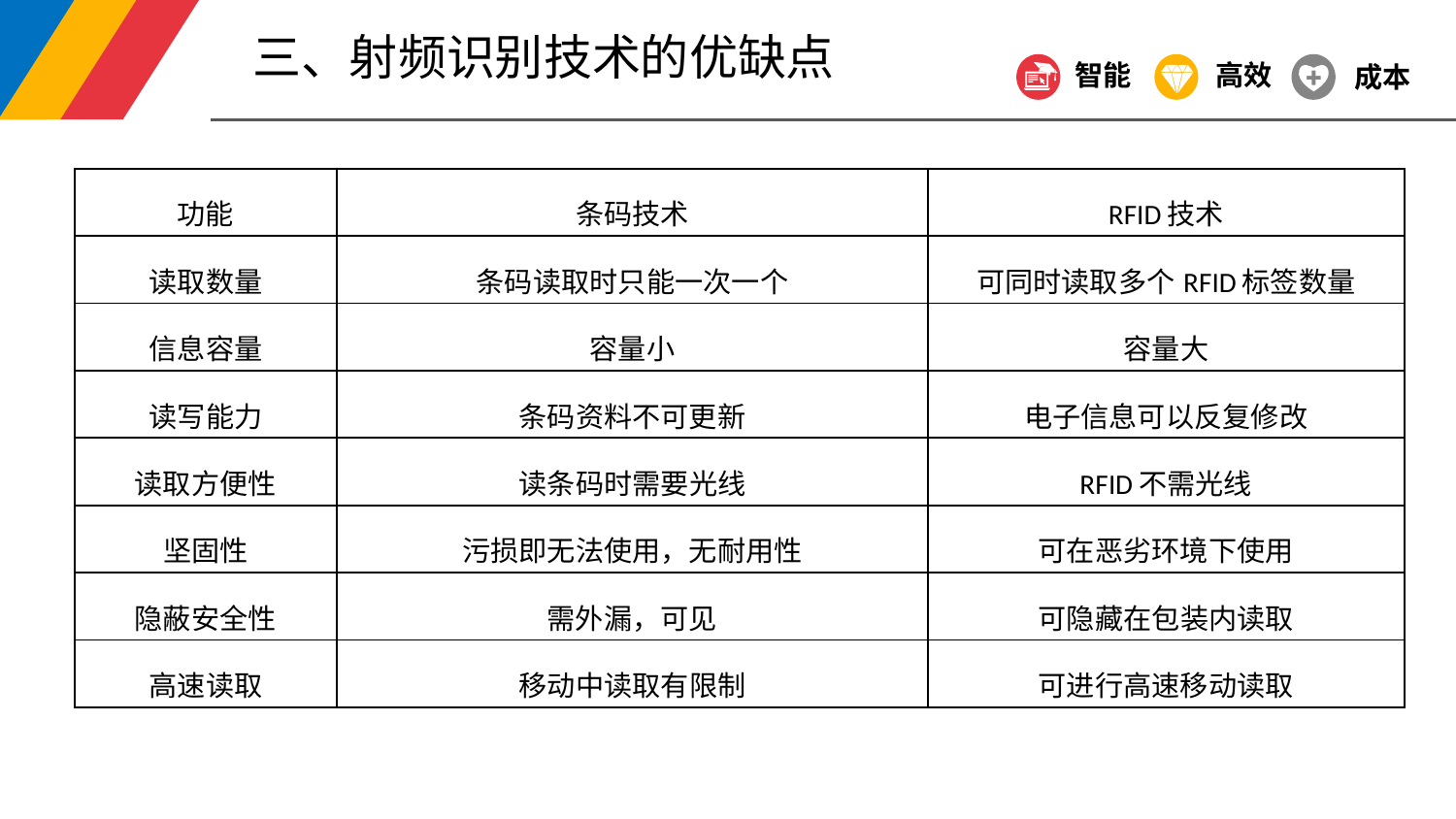

三、射频识别技术的优缺点
智能
高效
成本
| 功能 | 条码技术 | RFID技术 |
| --- | --- | --- |
| 读取数量 | 条码读取时只能一次一个 | 可同时读取多个RFID标签数量 |
| 信息容量 | 容量小 | 容量大 |
| 读写能力 | 条码资料不可更新 | 电子信息可以反复修改 |
| 读取方便性 | 读条码时需要光线 | RFID不需光线 |
| 坚固性 | 污损即无法使用，无耐用性 | 可在恶劣环境下使用 |
| 隐蔽安全性 | 需外漏，可见 | 可隐藏在包装内读取 |
| 高速读取 | 移动中读取有限制 | 可进行高速移动读取 |